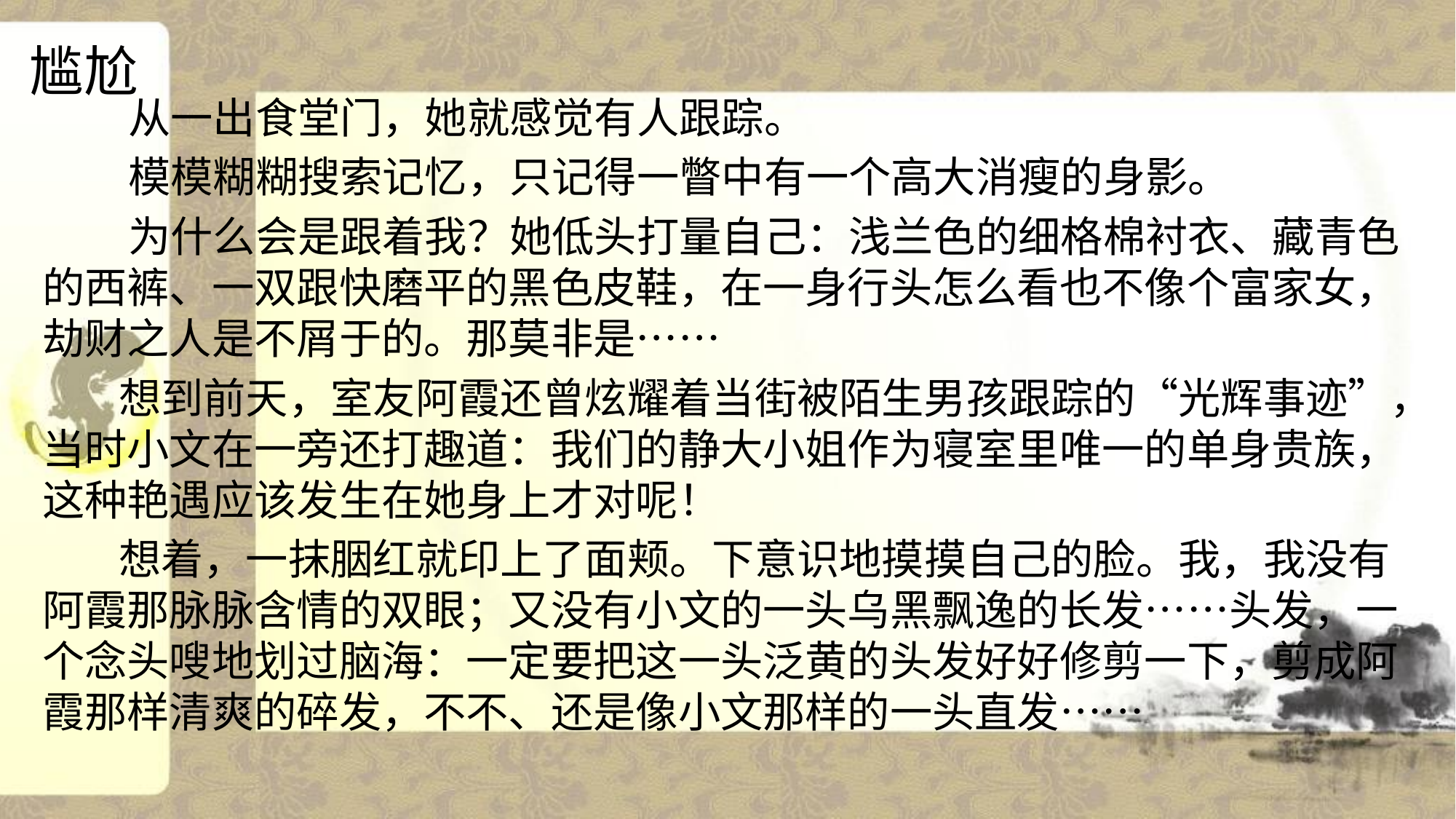

# 尴尬
        从一出食堂门，她就感觉有人跟踪。
        模模糊糊搜索记忆，只记得一瞥中有一个高大消瘦的身影。
        为什么会是跟着我？她低头打量自己：浅兰色的细格棉衬衣、藏青色的西裤、一双跟快磨平的黑色皮鞋，在一身行头怎么看也不像个富家女，劫财之人是不屑于的。那莫非是……
       想到前天，室友阿霞还曾炫耀着当街被陌生男孩跟踪的“光辉事迹”，当时小文在一旁还打趣道：我们的静大小姐作为寝室里唯一的单身贵族，这种艳遇应该发生在她身上才对呢！
       想着，一抹胭红就印上了面颊。下意识地摸摸自己的脸。我，我没有阿霞那脉脉含情的双眼；又没有小文的一头乌黑飘逸的长发……头发，一个念头嗖地划过脑海：一定要把这一头泛黄的头发好好修剪一下，剪成阿霞那样清爽的碎发，不不、还是像小文那样的一头直发……